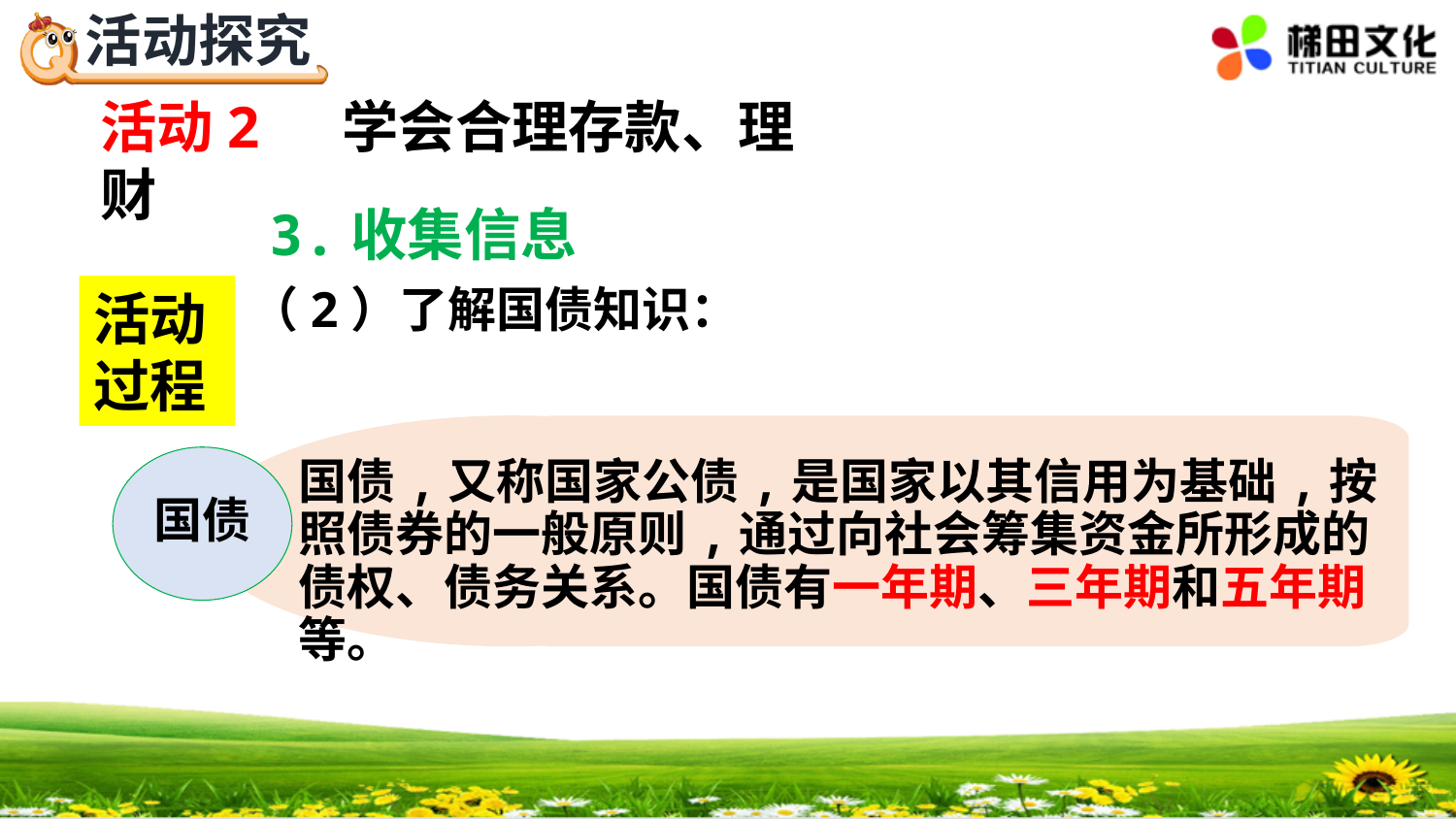

活动2  学会合理存款、理财
3.收集信息
（2）了解国债知识：
活动过程

国债
国债,又称国家公债,是国家以其信用为基础,按照债券的一般原则,通过向社会筹集资金所形成的债权、债务关系。国债有一年期、三年期和五年期等。